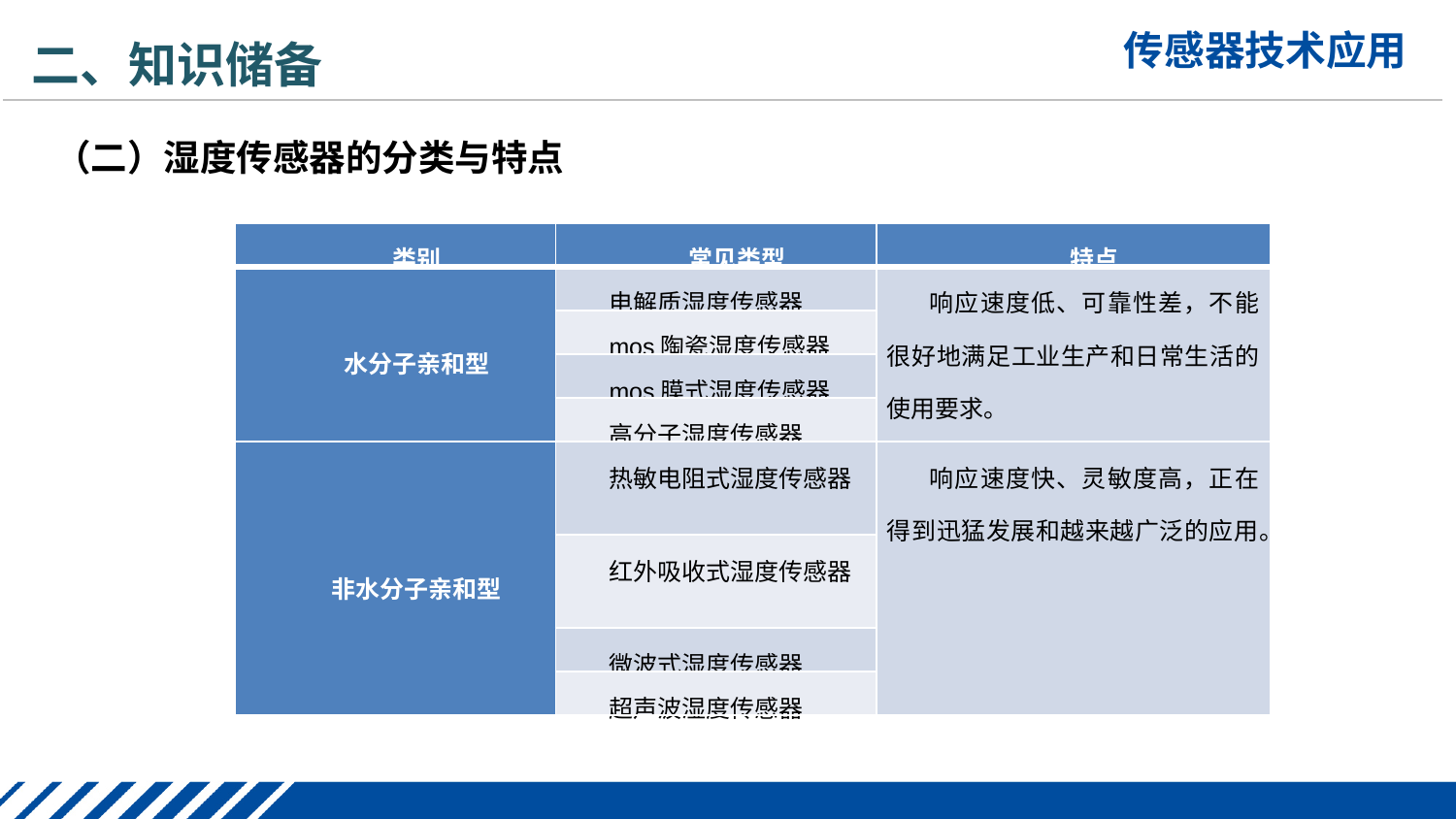

二、知识储备
（二）湿度传感器的分类与特点

| 类别 | 常见类型 | 特点 |
| --- | --- | --- |
| 水分子亲和型 | 电解质湿度传感器 | 响应速度低、可靠性差，不能很好地满足工业生产和日常生活的使用要求。 |
|  | mos陶瓷湿度传感器 |  |
|  | mos膜式湿度传感器 |  |
|  | 高分子湿度传感器 |  |
| 非水分子亲和型 | 热敏电阻式湿度传感器 | 响应速度快、灵敏度高，正在得到迅猛发展和越来越广泛的应用。 |
|  | 红外吸收式湿度传感器 |  |
|  | 微波式湿度传感器 |  |
|  | 超声波湿度传感器 |  |